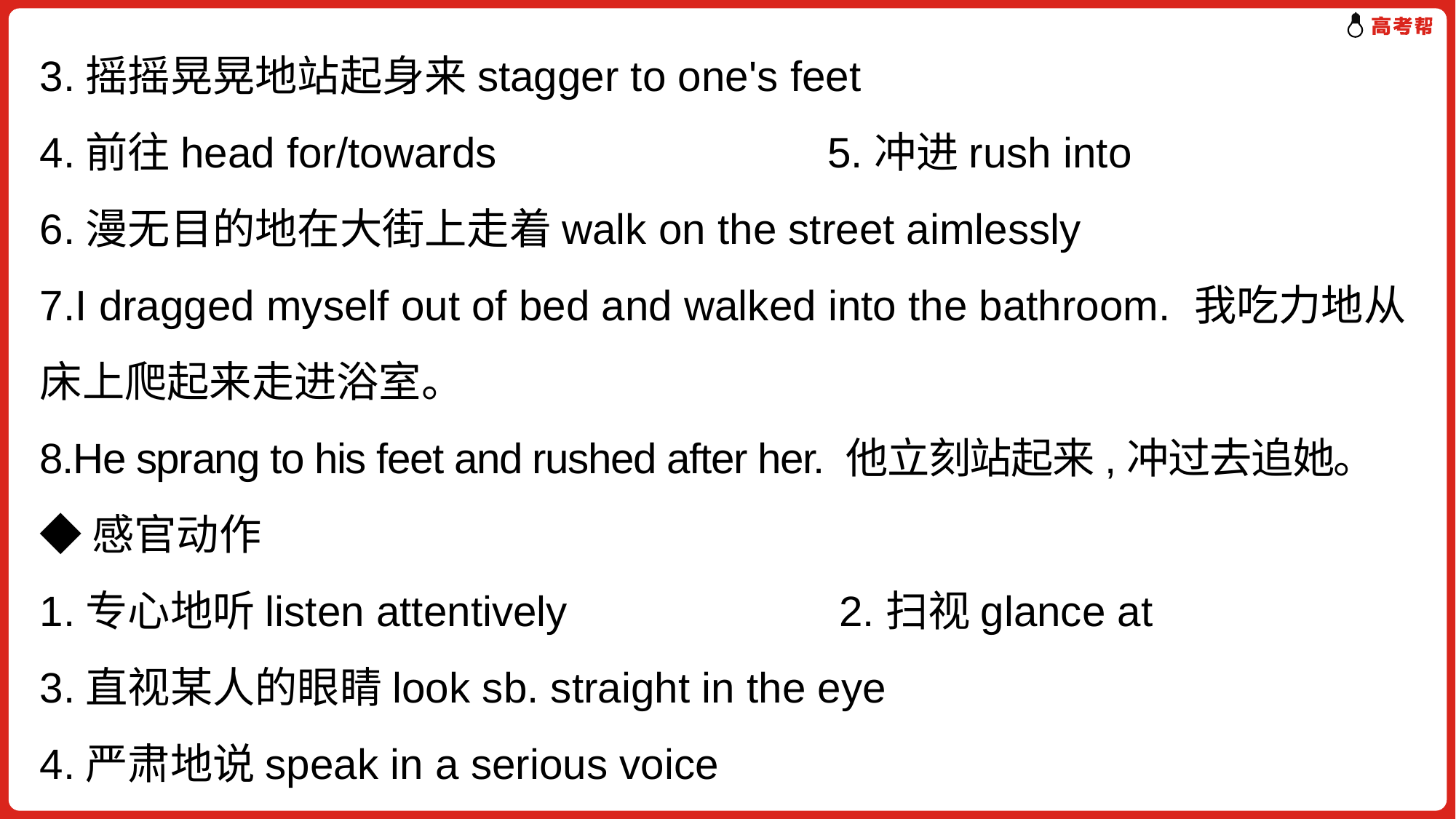

3.摇摇晃晃地站起身来stagger to one's feet
4.前往head for/towards                            5.冲进rush into
6.漫无目的地在大街上走着walk on the street aimlessly
7.I dragged myself out of bed and walked into the bathroom. 我吃力地从床上爬起来走进浴室。
8.He sprang to his feet and rushed after her. 他立刻站起来,冲过去追她。◆ 感官动作
1.专心地听listen attentively                       2.扫视glance at
3.直视某人的眼睛look sb. straight in the eye
4.严肃地说speak in a serious voice